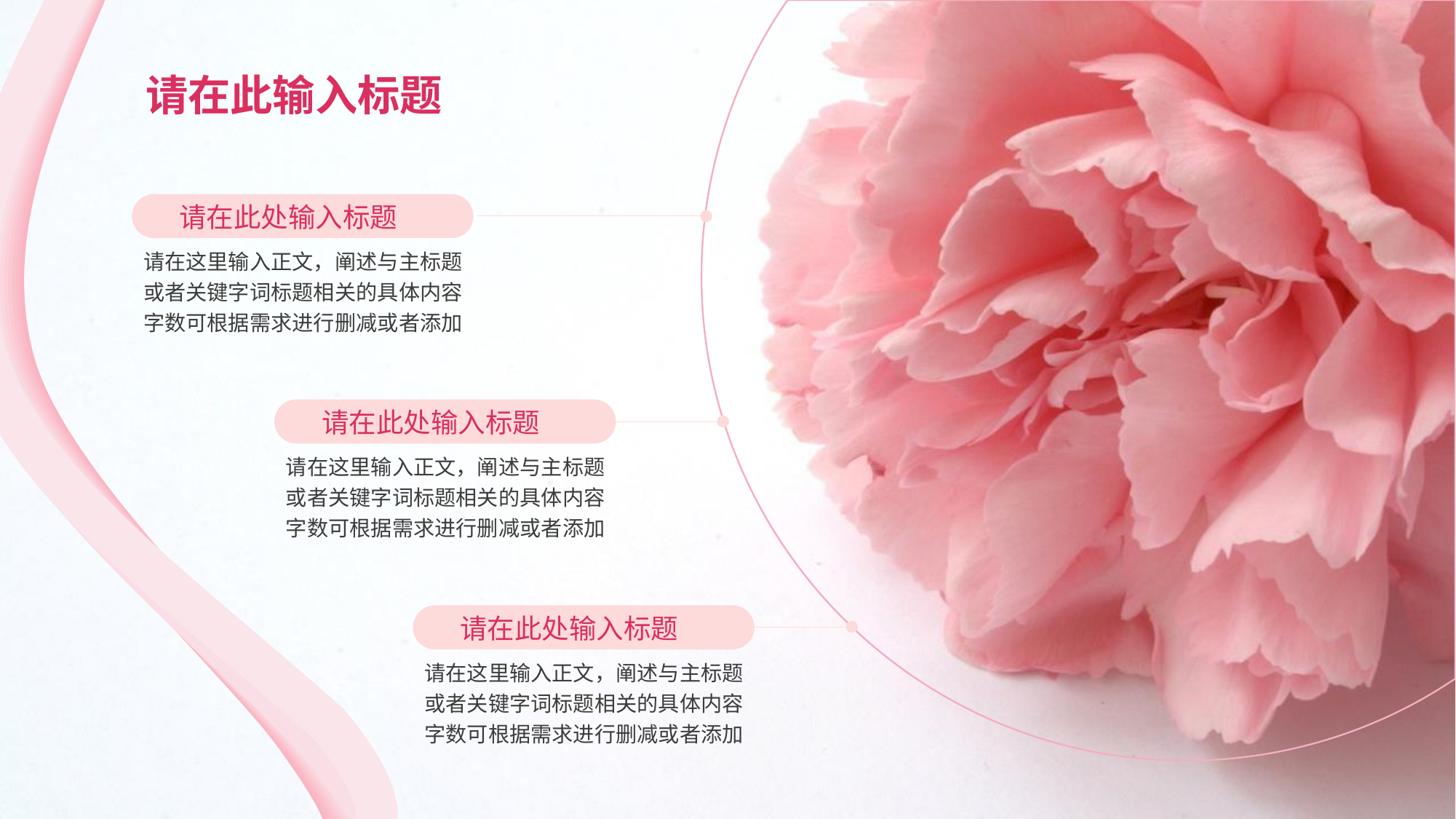

# 请在此输入标题

请在此处输入标题
请在这里输入正文，阐述与主标题或者关键字词标题相关的具体内容字数可根据需求进行删减或者添加

请在此处输入标题
请在这里输入正文，阐述与主标题或者关键字词标题相关的具体内容字数可根据需求进行删减或者添加

请在此处输入标题
请在这里输入正文，阐述与主标题或者关键字词标题相关的具体内容字数可根据需求进行删减或者添加